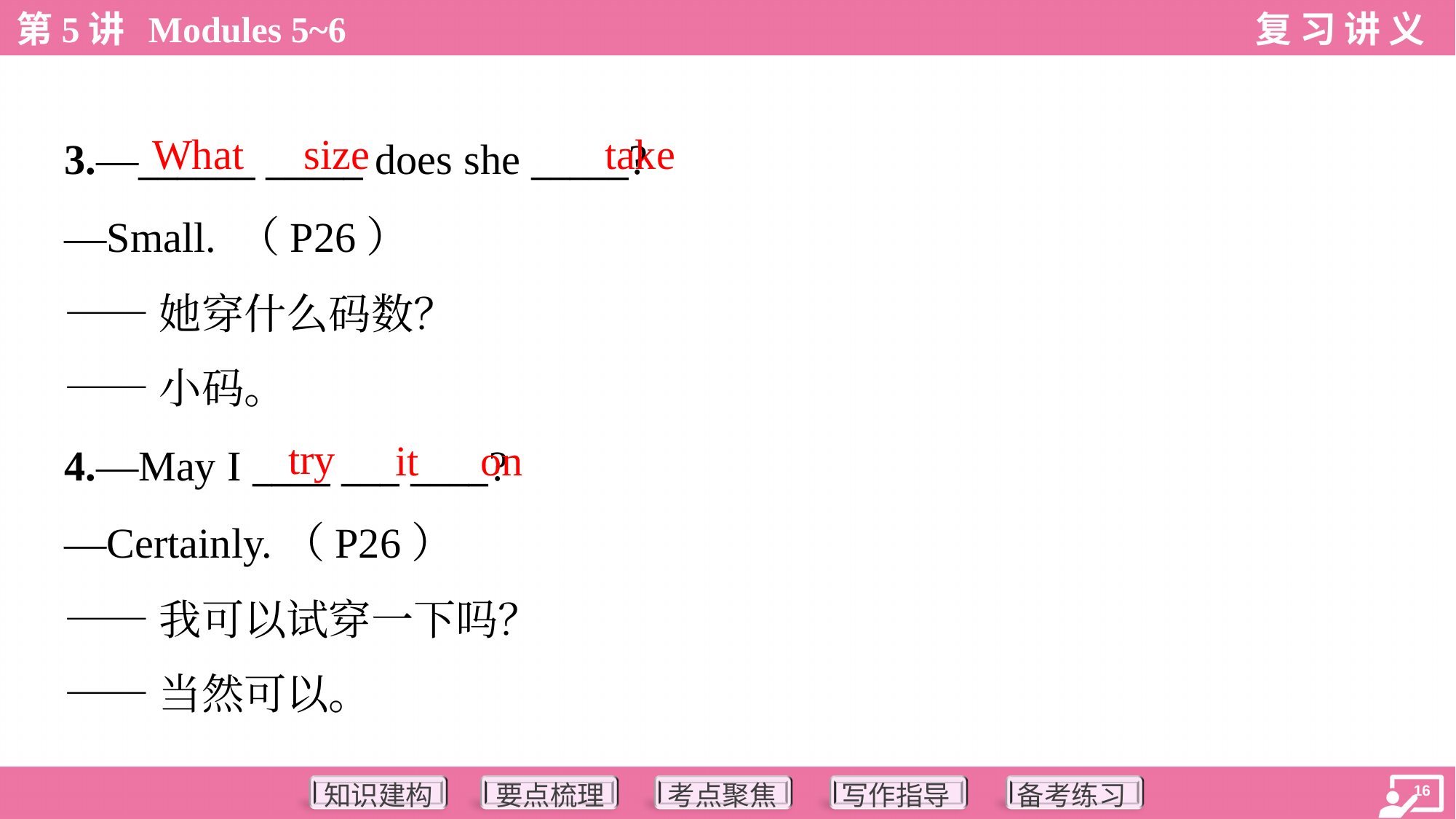

What
size
take
3.—______ _____ does she _____?
—Small. （P26）
——她穿什么码数？
——小码。
try
it
on
4.—May I ____ ___ ____?
—Certainly.（P26）
——我可以试穿一下吗？
——当然可以。